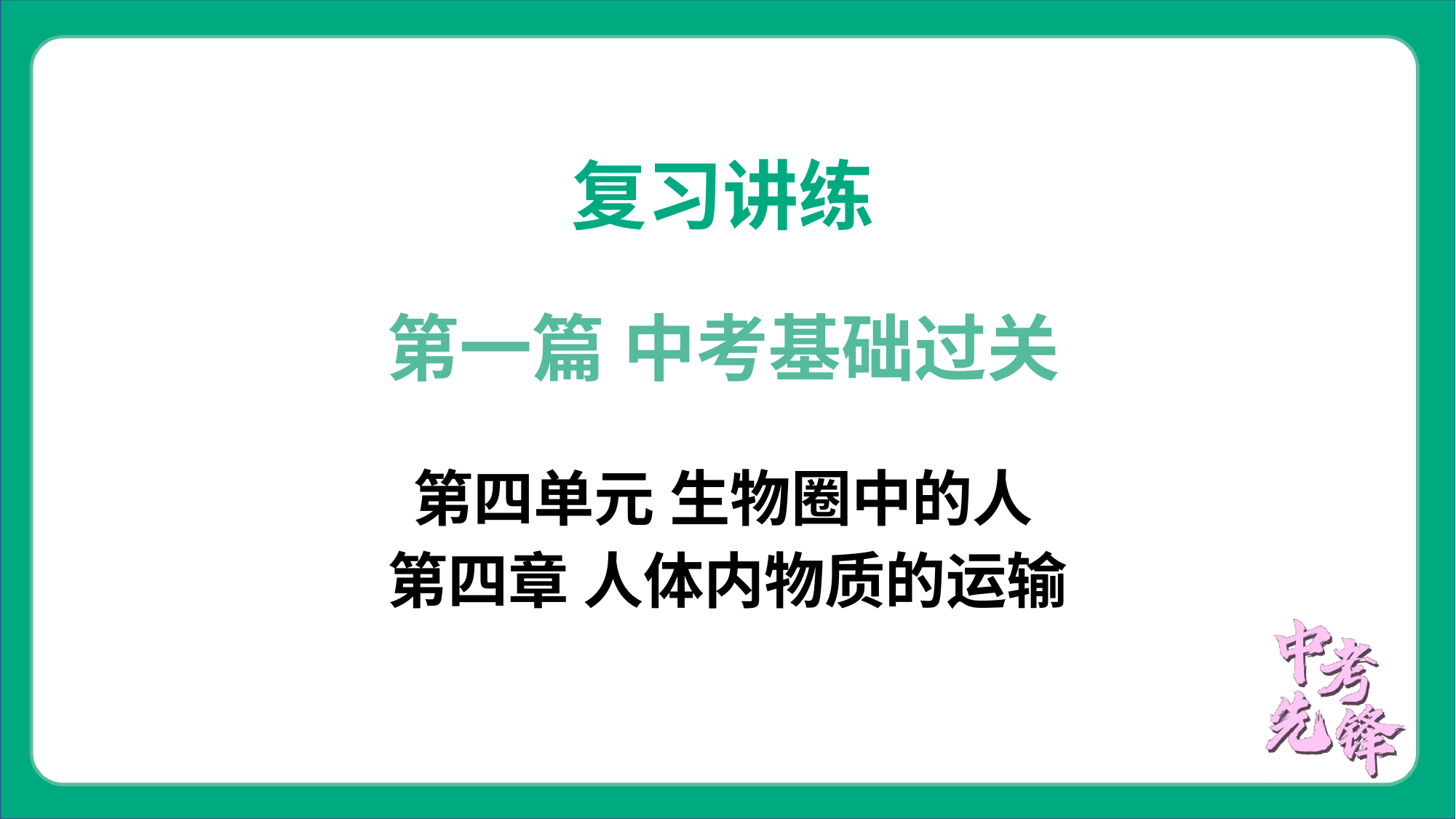

复习讲练
第一篇 中考基础过关
第四单元 生物圈中的人
第四章 人体内物质的运输